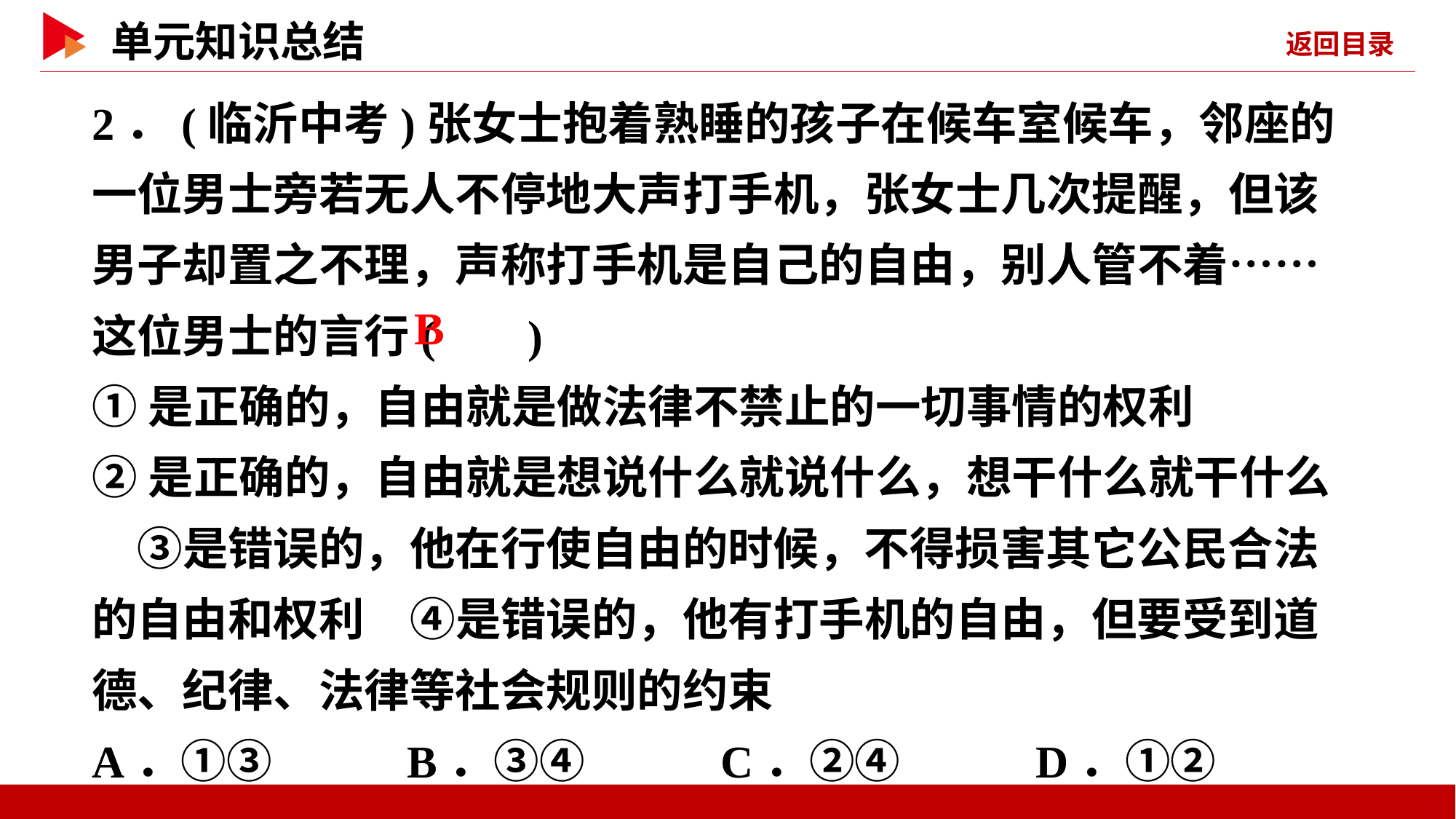

2．(临沂中考)张女士抱着熟睡的孩子在候车室候车，邻座的一位男士旁若无人不停地大声打手机，张女士几次提醒，但该男子却置之不理，声称打手机是自己的自由，别人管不着……这位男士的言行(        )
①是正确的，自由就是做法律不禁止的一切事情的权利
②是正确的，自由就是想说什么就说什么，想干什么就干什么　③是错误的，他在行使自由的时候，不得损害其它公民合法的自由和权利　④是错误的，他有打手机的自由，但要受到道德、纪律、法律等社会规则的约束
A．①③            B．③④            C．②④            D．①②
   B